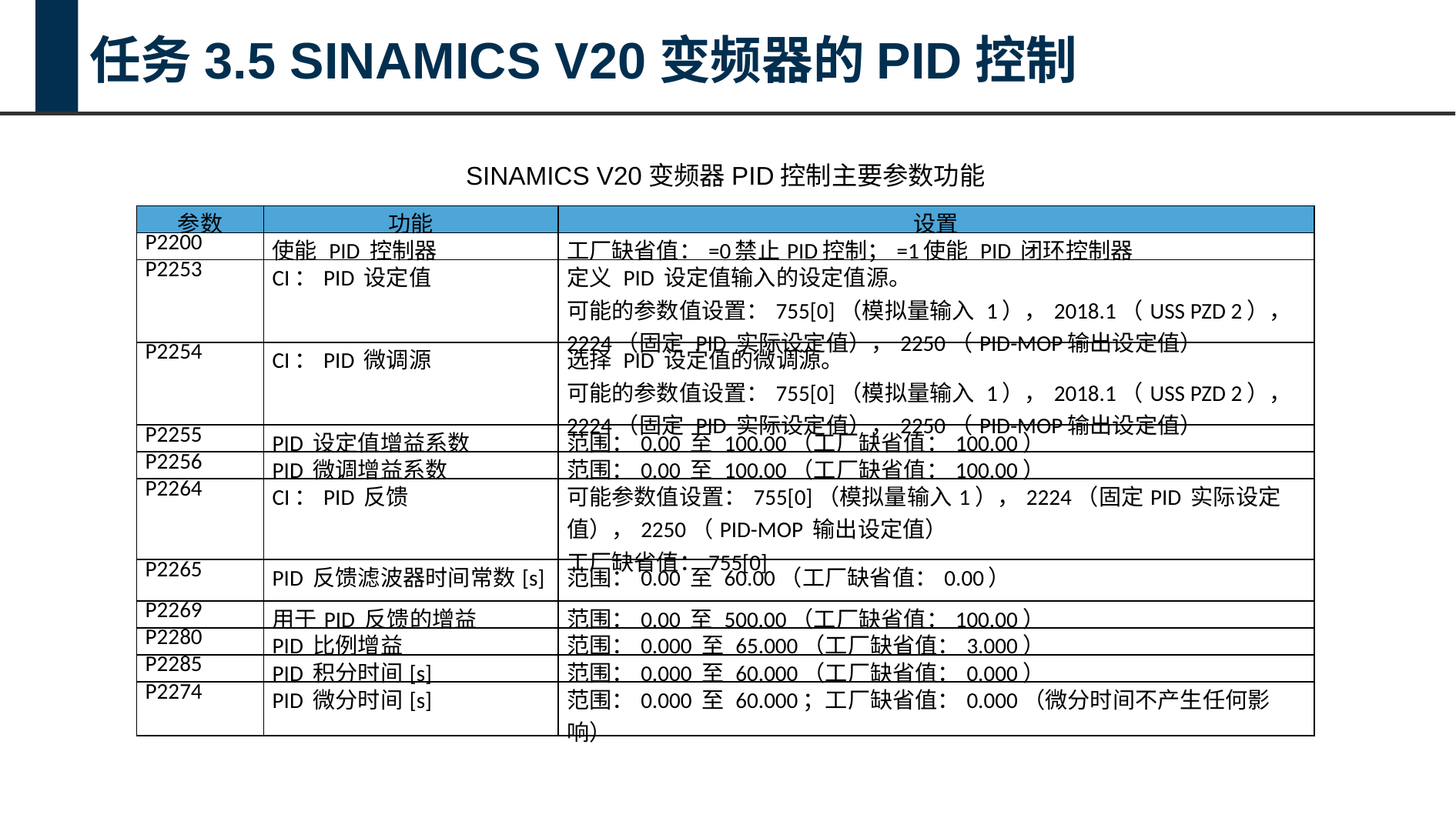

任务3.5 SINAMICS V20变频器的PID控制
SINAMICS V20变频器PID控制主要参数功能
| 参数 | 功能 | 设置 |
| --- | --- | --- |
| P2200 | 使能 PID 控制器 | 工厂缺省值：=0禁止PID控制；=1使能 PID 闭环控制器 |
| P2253 | CI：PID 设定值 | 定义 PID 设定值输入的设定值源。 可能的参数值设置：755[0]（模拟量输入 1），2018.1（USS PZD 2），2224（固定 PID 实际设定值），2250（PID-MOP输出设定值） |
| P2254 | CI：PID 微调源 | 选择 PID 设定值的微调源。 可能的参数值设置：755[0]（模拟量输入 1），2018.1（USS PZD 2），2224（固定 PID 实际设定值），2250（PID-MOP输出设定值） |
| P2255 | PID 设定值增益系数 | 范围：0.00 至 100.00（工厂缺省值：100.00） |
| P2256 | PID 微调增益系数 | 范围：0.00 至 100.00（工厂缺省值：100.00） |
| P2264 | CI：PID 反馈 | 可能参数值设置：755[0]（模拟量输入1），2224（固定PID 实际设定值），2250（PID-MOP 输出设定值） 工厂缺省值：755[0] |
| P2265 | PID 反馈滤波器时间常数[s] | 范围：0.00 至 60.00（工厂缺省值：0.00） |
| P2269 | 用于PID 反馈的增益 | 范围：0.00 至 500.00（工厂缺省值：100.00） |
| P2280 | PID 比例增益 | 范围：0.000 至 65.000（工厂缺省值：3.000） |
| P2285 | PID 积分时间[s] | 范围：0.000 至 60.000（工厂缺省值：0.000） |
| P2274 | PID 微分时间[s] | 范围：0.000 至 60.000；工厂缺省值：0.000（微分时间不产生任何影响） |